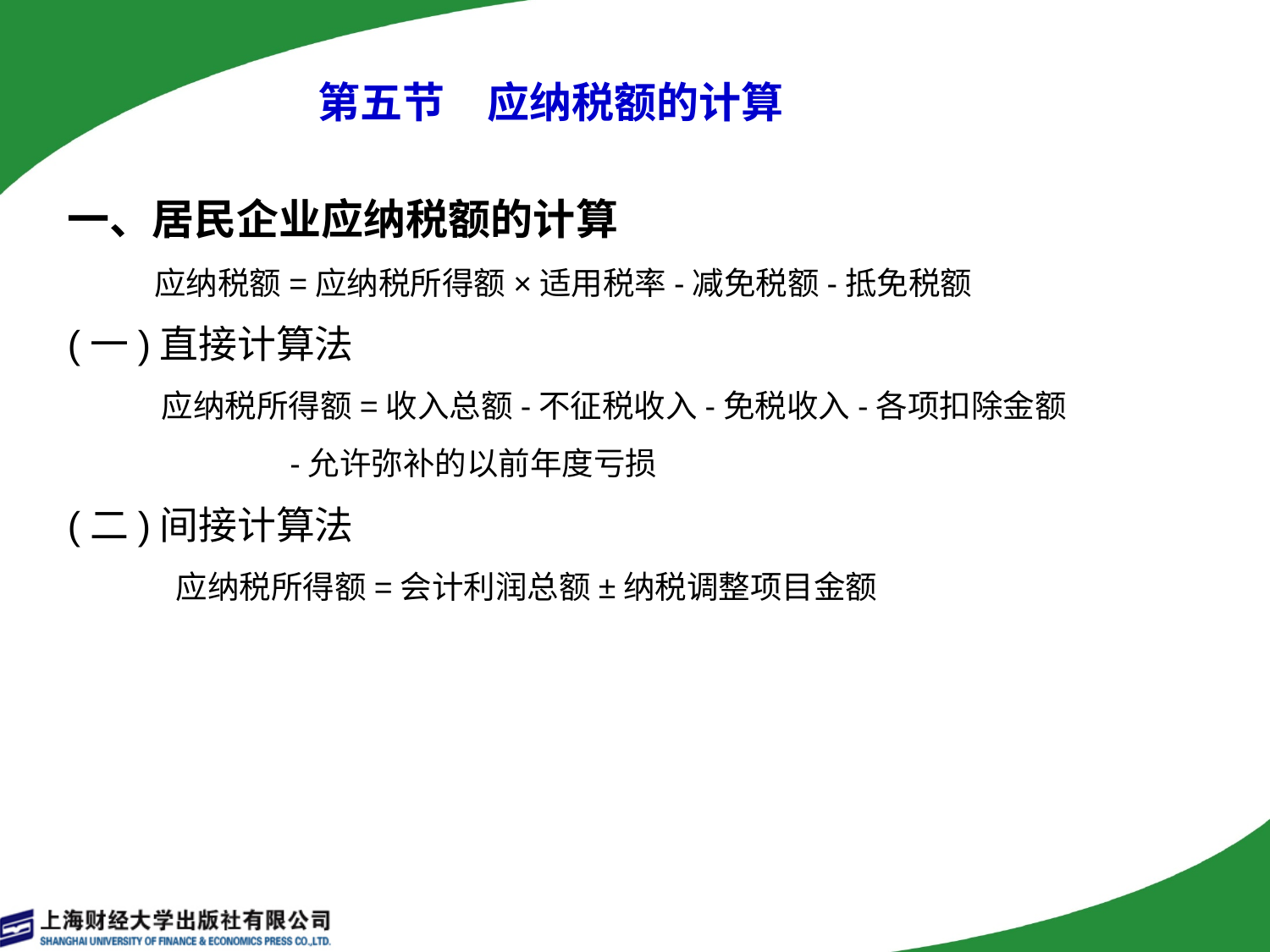

# 第五节　应纳税额的计算
一、居民企业应纳税额的计算
           应纳税额=应纳税所得额×适用税率-减免税额-抵免税额
(一)直接计算法
            应纳税所得额=收入总额-不征税收入-免税收入-各项扣除金额
                         -允许弥补的以前年度亏损
(二)间接计算法
              应纳税所得额=会计利润总额±纳税调整项目金额